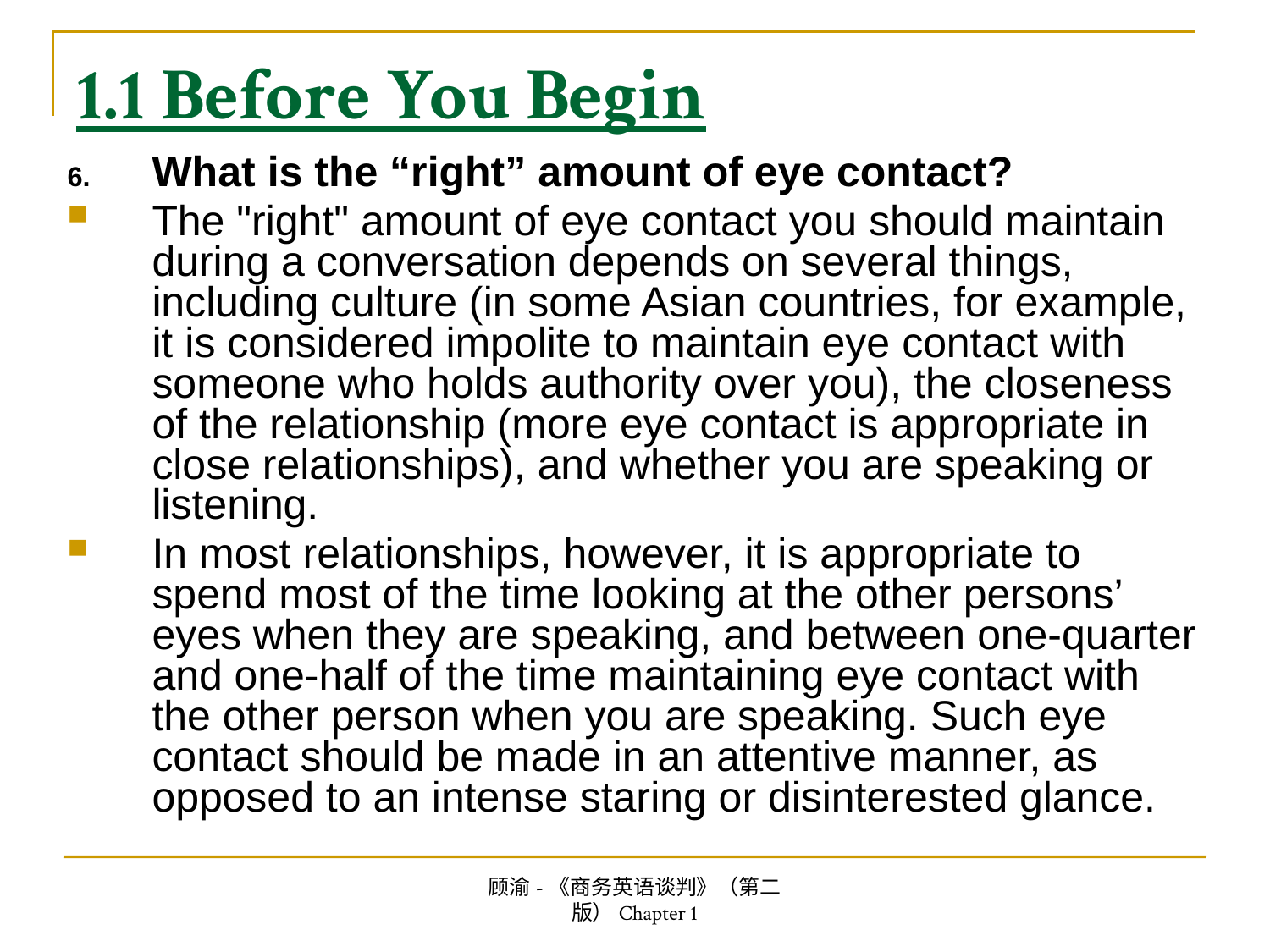

# 1.1 Before You Begin
What is the “right” amount of eye contact?
The "right" amount of eye contact you should maintain during a conversation depends on several things, including culture (in some Asian countries, for example, it is considered impolite to maintain eye contact with someone who holds authority over you), the closeness of the relationship (more eye contact is appropriate in close relationships), and whether you are speaking or listening.
In most relationships, however, it is appropriate to spend most of the time looking at the other persons’ eyes when they are speaking, and between one-quarter and one-half of the time maintaining eye contact with the other person when you are speaking. Such eye contact should be made in an attentive manner, as opposed to an intense staring or disinterested glance.

10
顾渝-《商务英语谈判》（第二版）Chapter 1